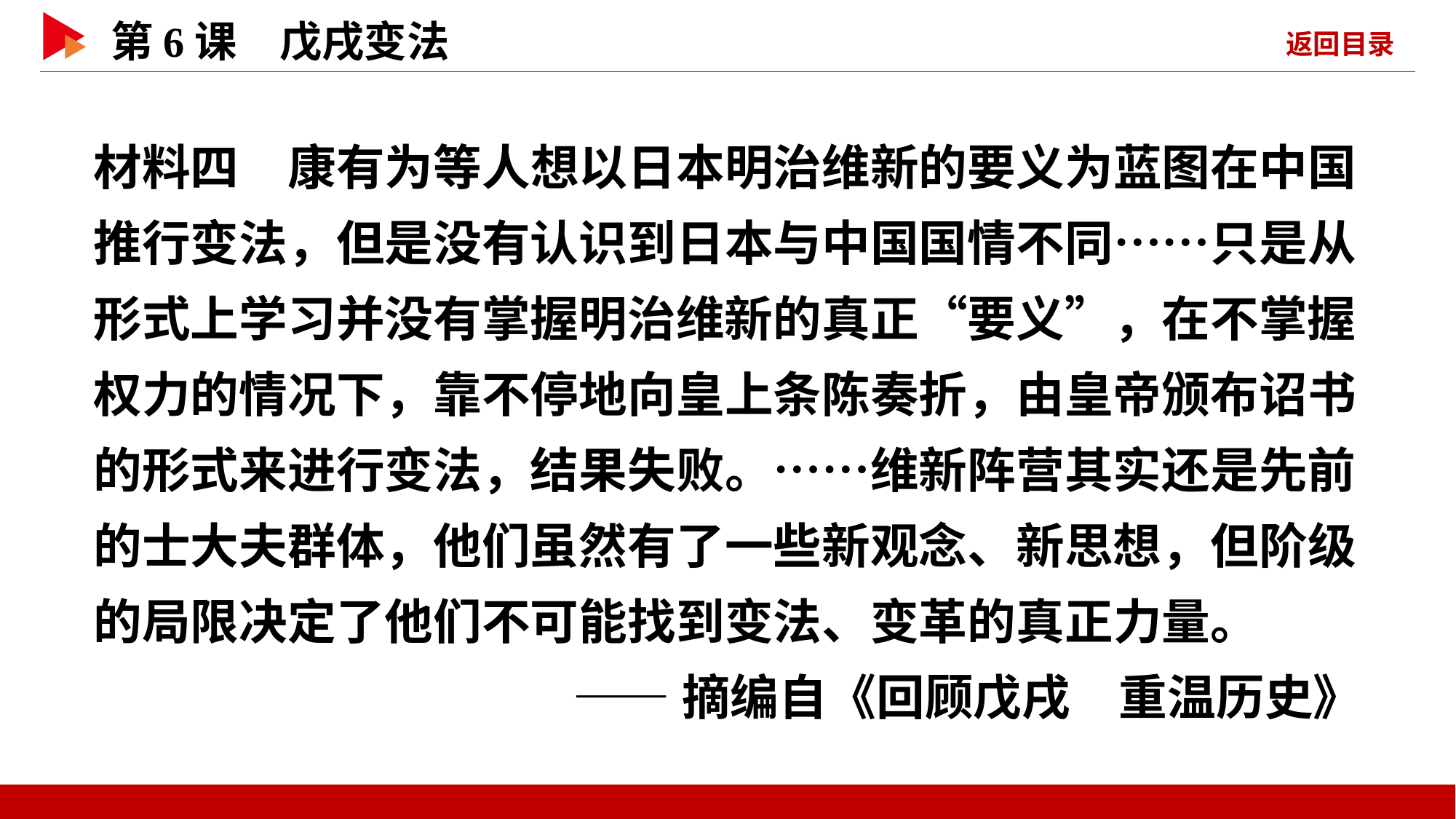

材料四　康有为等人想以日本明治维新的要义为蓝图在中国推行变法，但是没有认识到日本与中国国情不同……只是从形式上学习并没有掌握明治维新的真正“要义”，在不掌握权力的情况下，靠不停地向皇上条陈奏折，由皇帝颁布诏书的形式来进行变法，结果失败。……维新阵营其实还是先前的士大夫群体，他们虽然有了一些新观念、新思想，但阶级的局限决定了他们不可能找到变法、变革的真正力量。
——摘编自《回顾戊戌　重温历史》